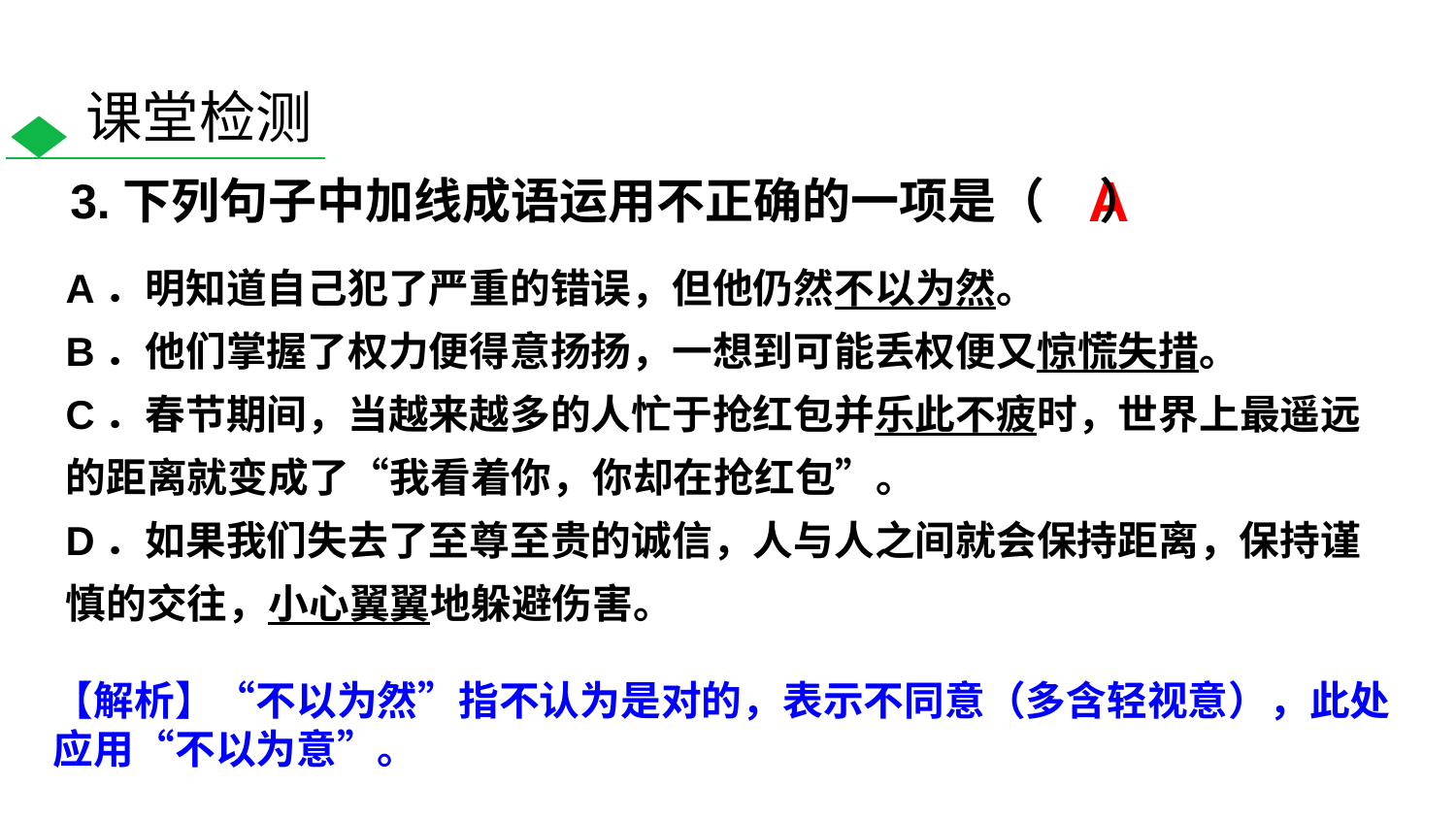

课堂检测

A
3.下列句子中加线成语运用不正确的一项是（     ）
A．明知道自己犯了严重的错误，但他仍然不以为然。
B．他们掌握了权力便得意扬扬，一想到可能丢权便又惊慌失措。
C．春节期间，当越来越多的人忙于抢红包并乐此不疲时，世界上最遥远的距离就变成了“我看着你，你却在抢红包”。
D．如果我们失去了至尊至贵的诚信，人与人之间就会保持距离，保持谨慎的交往，小心翼翼地躲避伤害。
【解析】“不以为然”指不认为是对的，表示不同意（多含轻视意），此处应用“不以为意”。